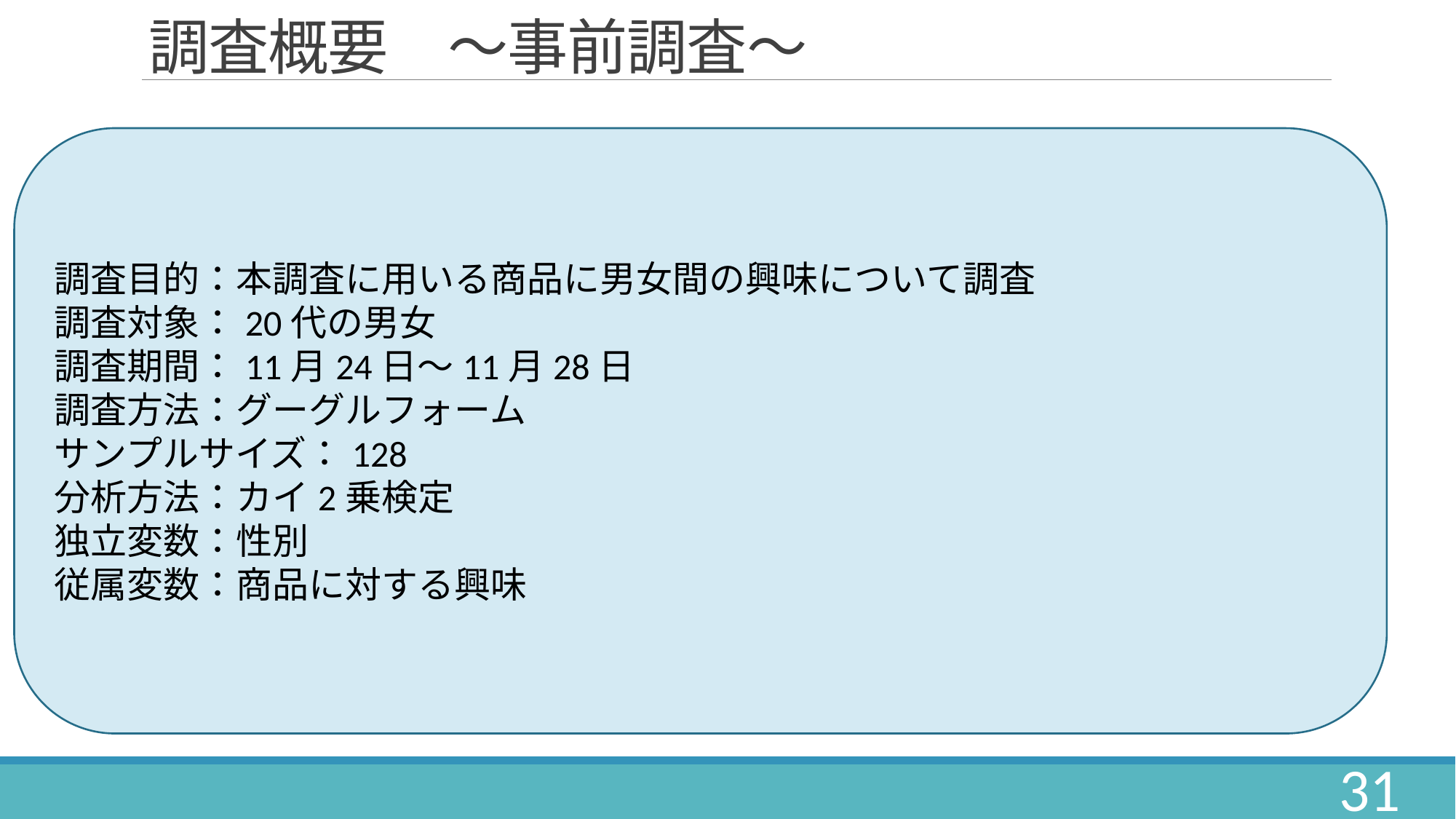

# 調査概要　～事前調査～
調査目的：本調査に用いる商品に男女間の興味について調査
調査対象：20代の男女
調査期間：11月24日～11月28日
調査方法：グーグルフォーム
サンプルサイズ：128
分析方法：カイ2乗検定
独立変数：性別
従属変数：商品に対する興味
31